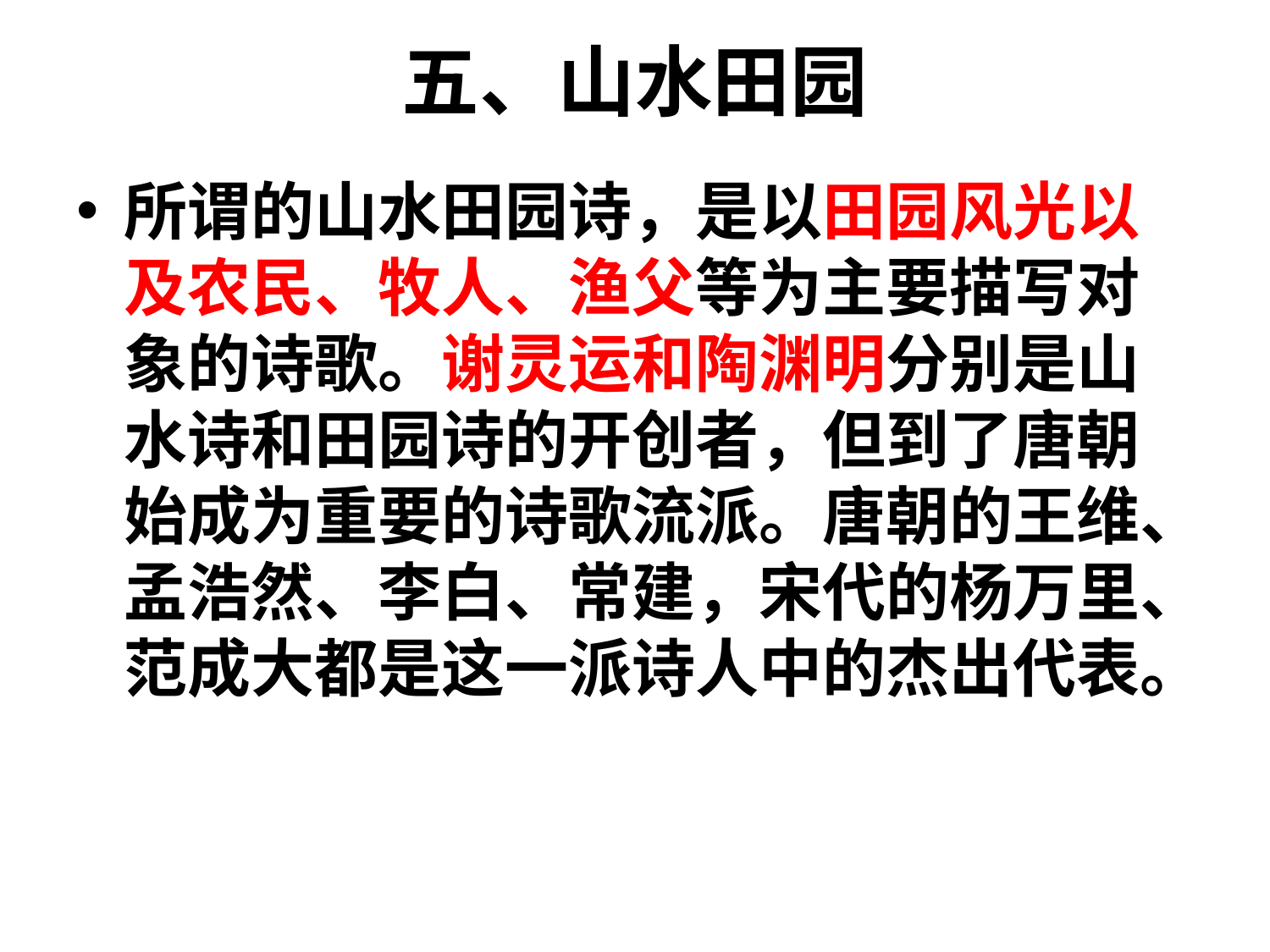

# 五、山水田园
所谓的山水田园诗，是以田园风光以及农民、牧人、渔父等为主要描写对象的诗歌。谢灵运和陶渊明分别是山水诗和田园诗的开创者，但到了唐朝始成为重要的诗歌流派。唐朝的王维、孟浩然、李白、常建，宋代的杨万里、范成大都是这一派诗人中的杰出代表。